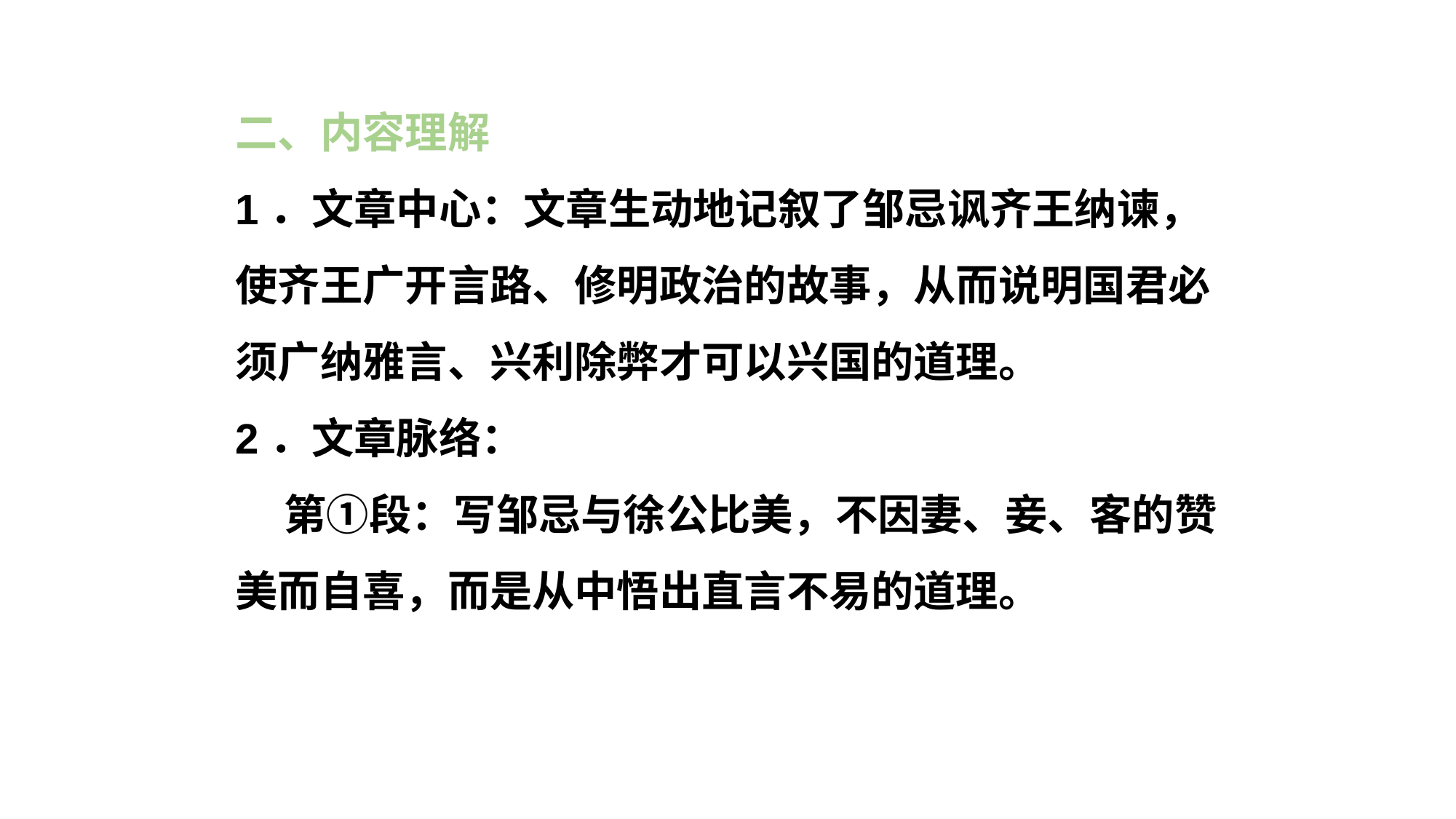

二、内容理解
1．文章中心：文章生动地记叙了邹忌讽齐王纳谏，使齐王广开言路、修明政治的故事，从而说明国君必须广纳雅言、兴利除弊才可以兴国的道理。
2．文章脉络：
    第①段：写邹忌与徐公比美，不因妻、妾、客的赞美而自喜，而是从中悟出直言不易的道理。